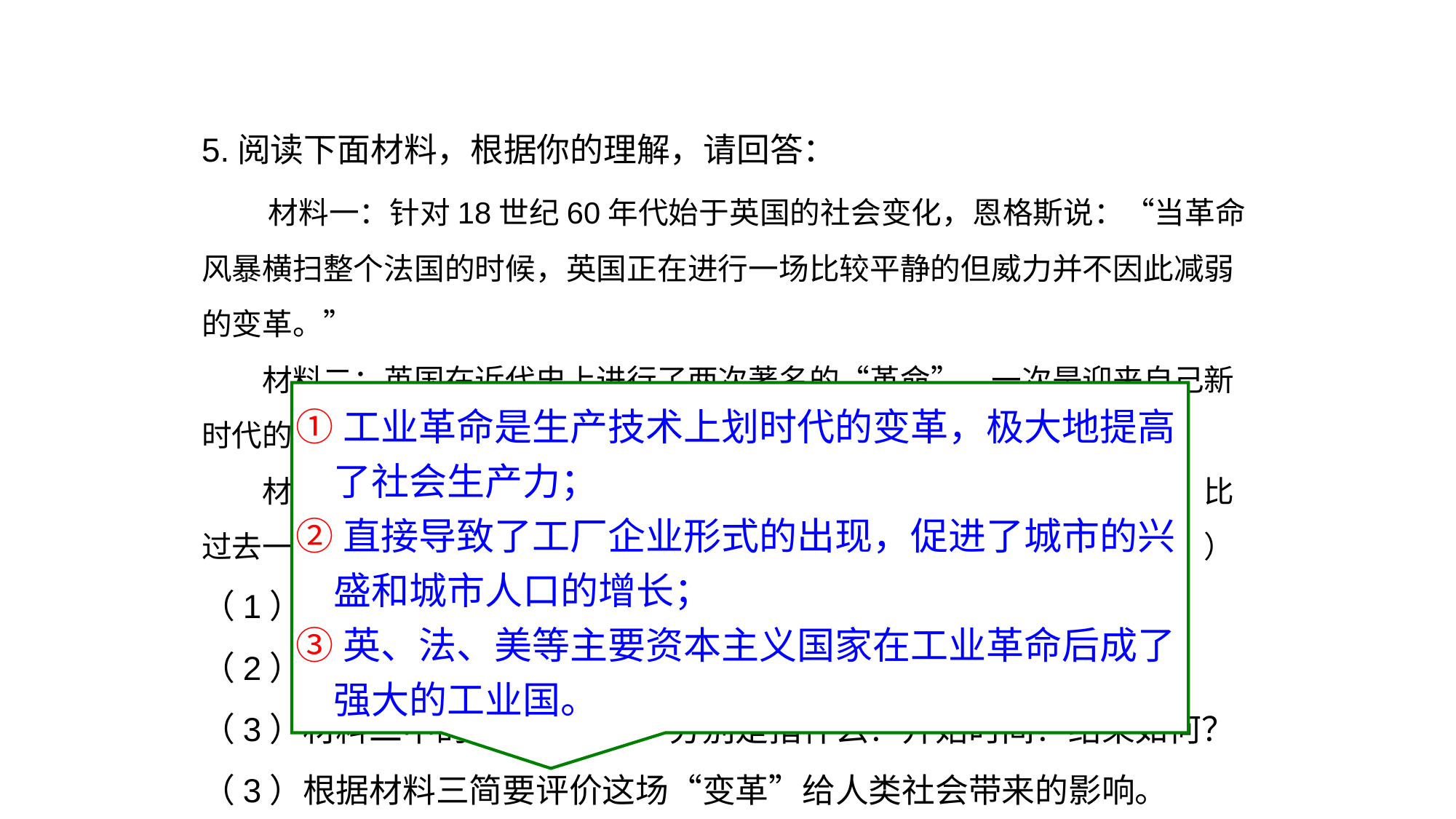

5.阅读下面材料，根据你的理解，请回答：
　　材料一：针对18世纪60年代始于英国的社会变化，恩格斯说：“当革命风暴横扫整个法国的时候，英国正在进行一场比较平静的但威力并不因此减弱的变革。”
　　材料二：英国在近代史上进行了两次著名的“革命”，一次是迎来自己新时代的“革命”，另一次是使人类进入工业文明新时代的“革命”。
　　材料三：“资产阶级在它的不到一百年的阶级统治中所创造的生产力，比过去一切世代创造的全部生产力还要多，还要大”。（摘自《共产党宣言》）
（1）材料一中的“变革”指英国发生什么重大事件？
（2）概述这场“变革”首先发生在英国的原因。
（3）材料二中的两次“革命”分别是指什么？开始时间？结果如何？
（3）根据材料三简要评价这场“变革”给人类社会带来的影响。
①工业革命是生产技术上划时代的变革，极大地提高
　了社会生产力；
②直接导致了工厂企业形式的出现，促进了城市的兴
　盛和城市人口的增长；
③英、法、美等主要资本主义国家在工业革命后成了
　强大的工业国。
①英国资产阶级革命：
1640年；确立君主立宪制。
②第一次工业革命：
18世纪60年代；成为强大的工业国。
①资产阶级统治的确立；
②市场的扩大；
③商品的需求。
工业革命